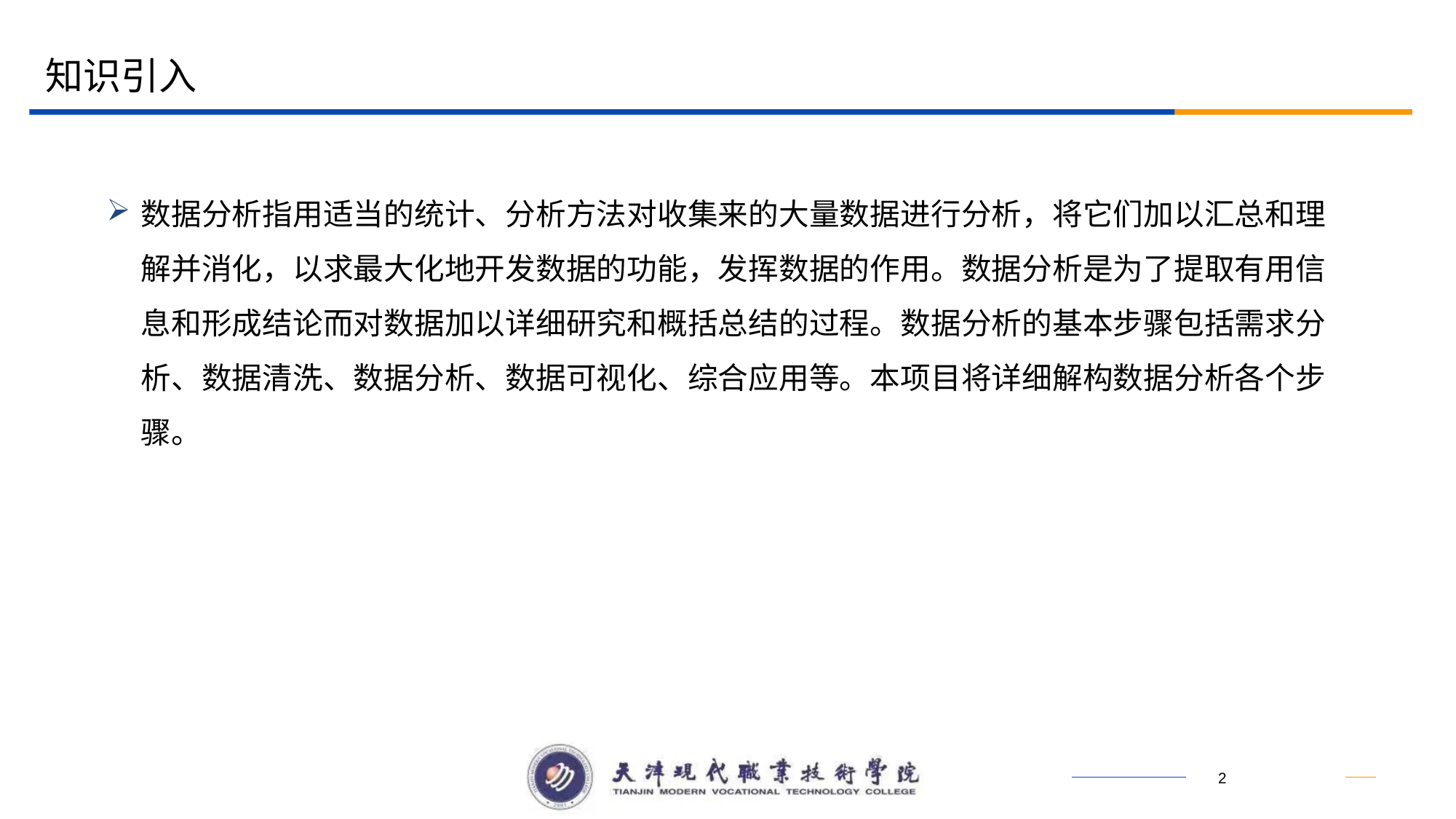

知识引入
数据分析指用适当的统计、分析方法对收集来的大量数据进行分析，将它们加以汇总和理解并消化，以求最大化地开发数据的功能，发挥数据的作用。数据分析是为了提取有用信息和形成结论而对数据加以详细研究和概括总结的过程。数据分析的基本步骤包括需求分析、数据清洗、数据分析、数据可视化、综合应用等。本项目将详细解构数据分析各个步骤。